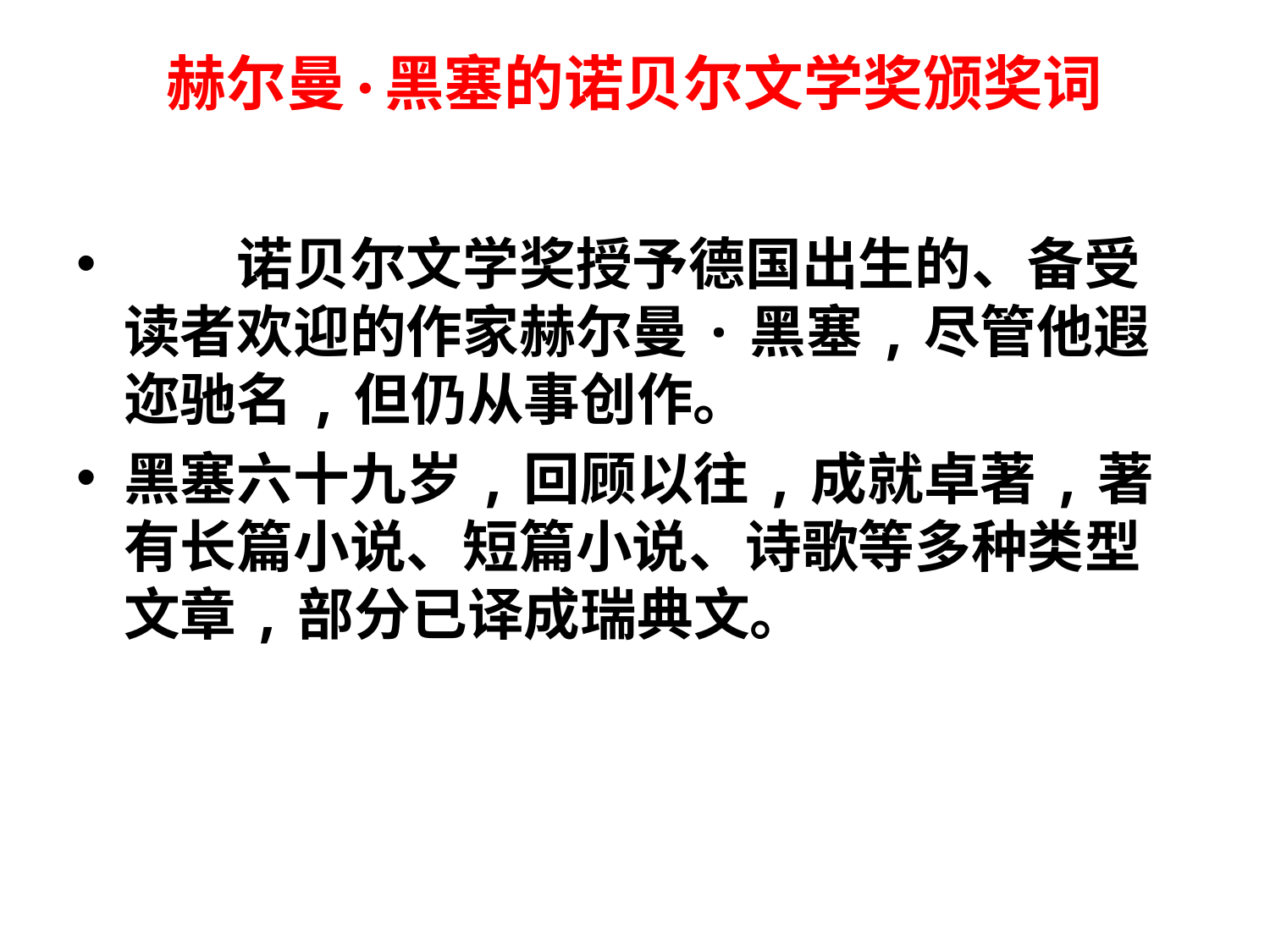

# 赫尔曼·黑塞的诺贝尔文学奖颁奖词
　　诺贝尔文学奖授予德国出生的、备受读者欢迎的作家赫尔曼·黑塞,尽管他遐迩驰名,但仍从事创作。
黑塞六十九岁,回顾以往,成就卓著,著有长篇小说、短篇小说、诗歌等多种类型文章,部分已译成瑞典文。